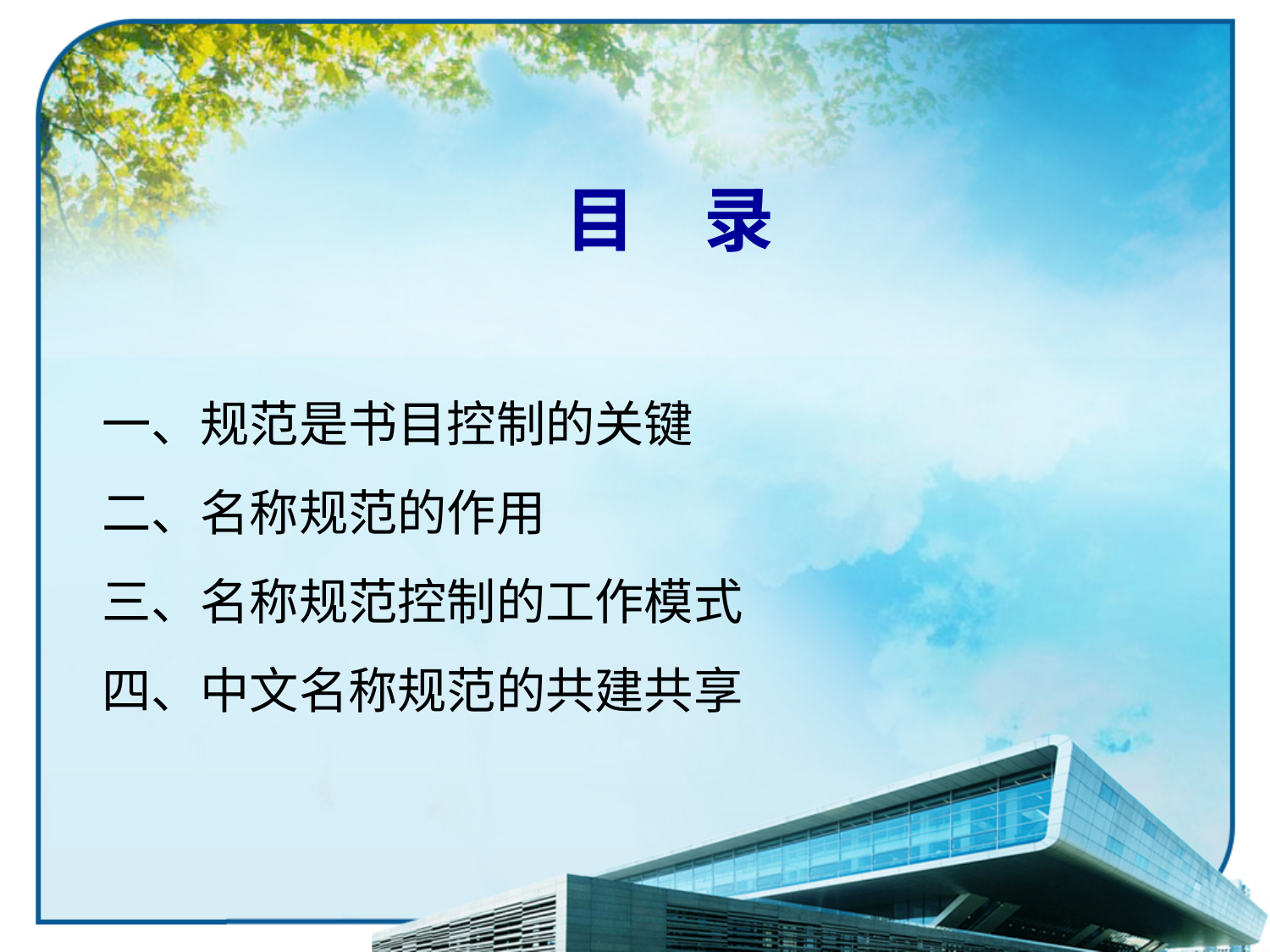

目    录

一、规范是书目控制的关键
二、名称规范的作用
三、名称规范控制的工作模式
四、中文名称规范的共建共享